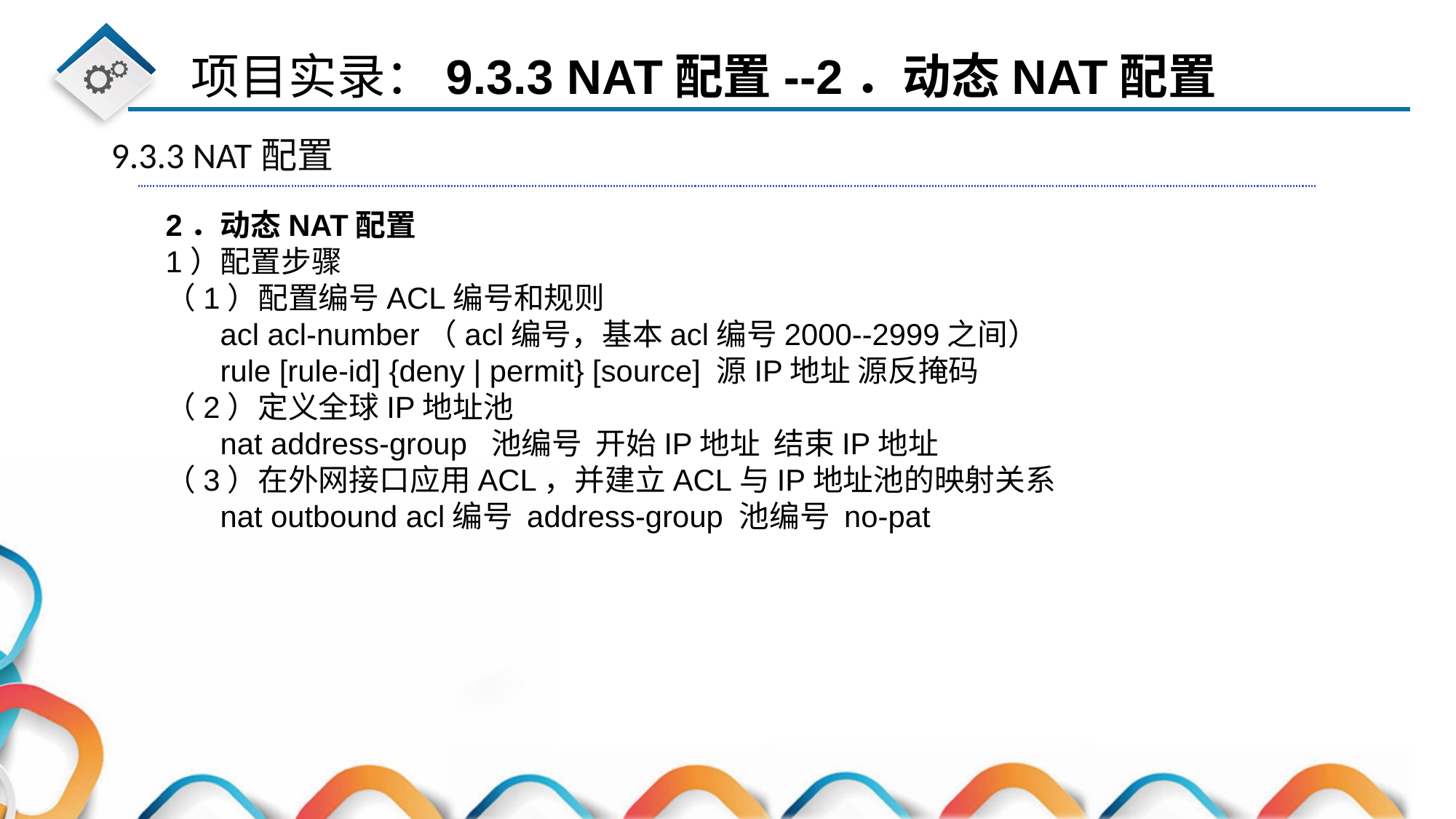

9.3.3 NAT配置

2．动态NAT配置
1）配置步骤
（1）配置编号ACL编号和规则
acl acl-number（acl编号，基本acl编号2000--2999之间）
rule [rule-id] {deny | permit} [source] 源IP地址 源反掩码
（2）定义全球IP地址池
nat address-group  池编号  开始IP地址  结束IP地址
（3）在外网接口应用ACL，并建立ACL与IP地址池的映射关系
nat outbound acl编号 address-group 池编号 no-pat